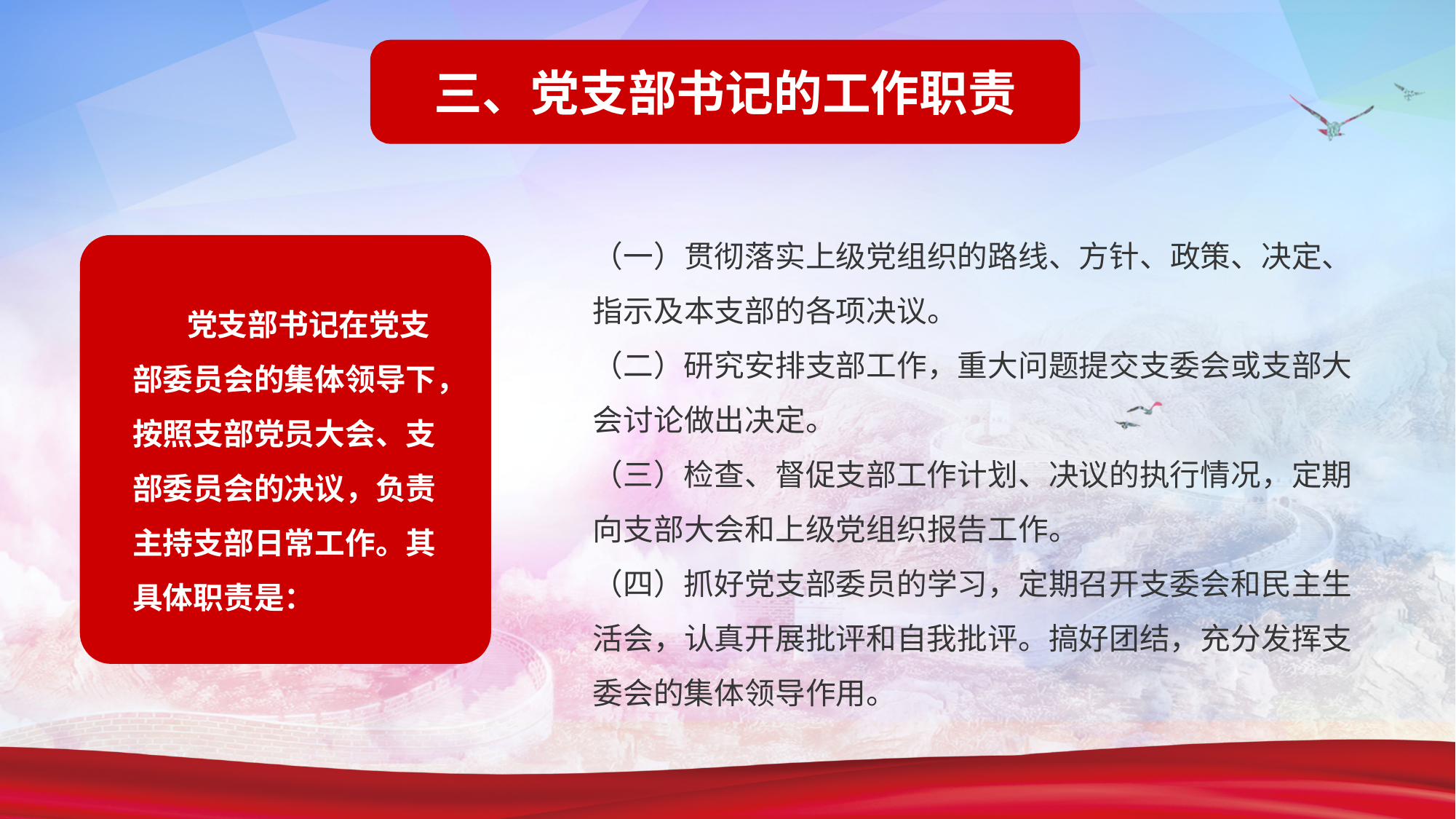

三、党支部书记的工作职责
（一）贯彻落实上级党组织的路线、方针、政策、决定、指示及本支部的各项决议。
（二）研究安排支部工作，重大问题提交支委会或支部大会讨论做出决定。
（三）检查、督促支部工作计划、决议的执行情况，定期向支部大会和上级党组织报告工作。
（四）抓好党支部委员的学习，定期召开支委会和民主生活会，认真开展批评和自我批评。搞好团结，充分发挥支委会的集体领导作用。

党支部书记在党支部委员会的集体领导下，按照支部党员大会、支部委员会的决议，负责主持支部日常工作。其具体职责是：